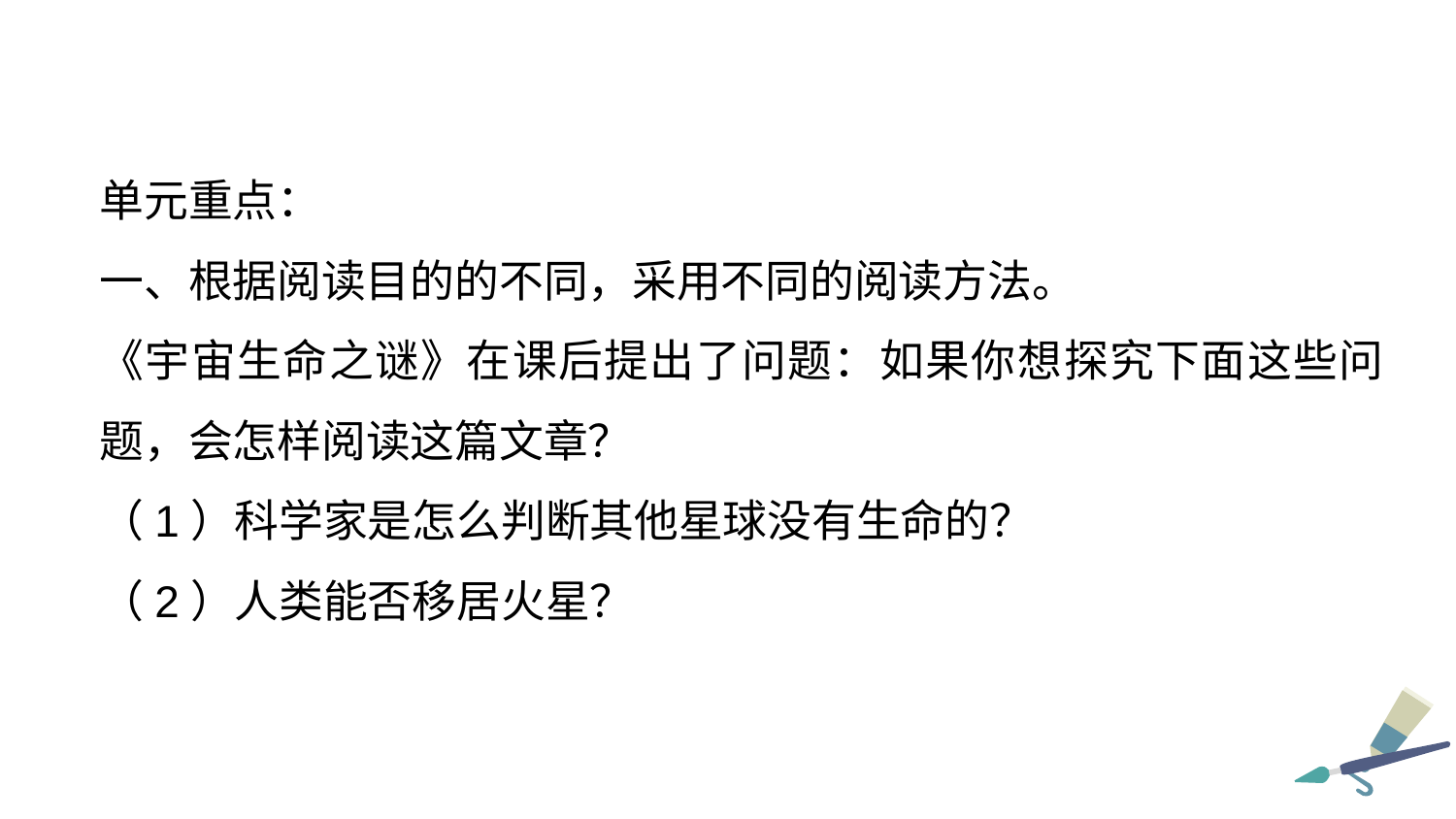

单元重点：
一、根据阅读目的的不同，采用不同的阅读方法。
《宇宙生命之谜》在课后提出了问题：如果你想探究下面这些问题，会怎样阅读这篇文章？
（1）科学家是怎么判断其他星球没有生命的？
（2）人类能否移居火星？